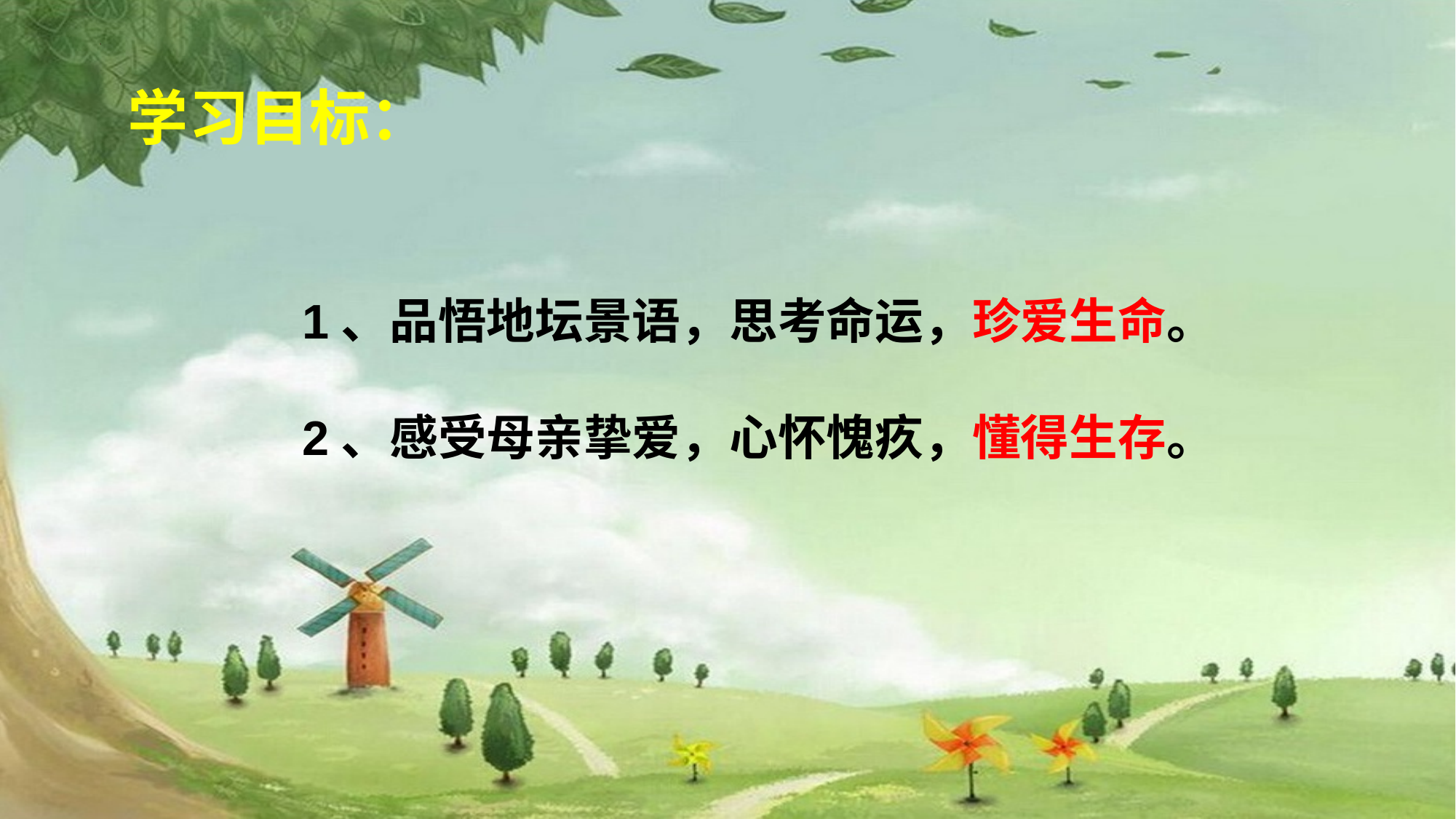

学习目标：
1、品悟地坛景语，思考命运，珍爱生命。
2、感受母亲挚爱，心怀愧疚，懂得生存。